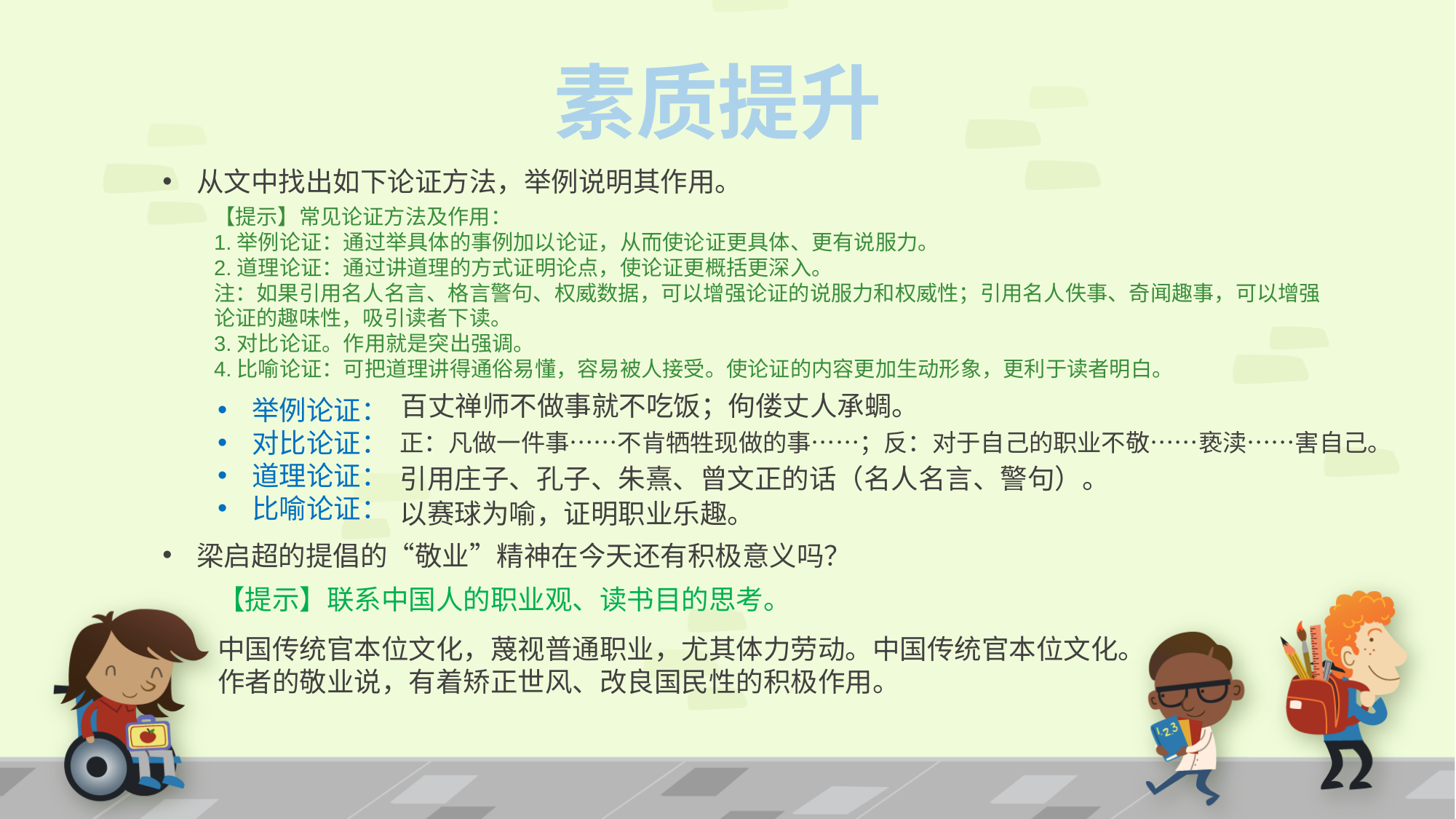

素质提升
从文中找出如下论证方法，举例说明其作用。
【提示】常见论证方法及作用：
1.举例论证：通过举具体的事例加以论证，从而使论证更具体、更有说服力。
2.道理论证：通过讲道理的方式证明论点，使论证更概括更深入。
注：如果引用名人名言、格言警句、权威数据，可以增强论证的说服力和权威性；引用名人佚事、奇闻趣事，可以增强论证的趣味性，吸引读者下读。
3.对比论证。作用就是突出强调。
4.比喻论证：可把道理讲得通俗易懂，容易被人接受。使论证的内容更加生动形象，更利于读者明白。
百丈禅师不做事就不吃饭；佝偻丈人承蜩。
举例论证：
对比论证：
道理论证：
比喻论证：
正：凡做一件事……不肯牺牲现做的事……；反：对于自己的职业不敬……亵渎……害自己。
引用庄子、孔子、朱熹、曾文正的话（名人名言、警句）。
以赛球为喻，证明职业乐趣。
梁启超的提倡的“敬业”精神在今天还有积极意义吗？
【提示】联系中国人的职业观、读书目的思考。
中国传统官本位文化，蔑视普通职业，尤其体力劳动。中国传统官本位文化。作者的敬业说，有着矫正世风、改良国民性的积极作用。